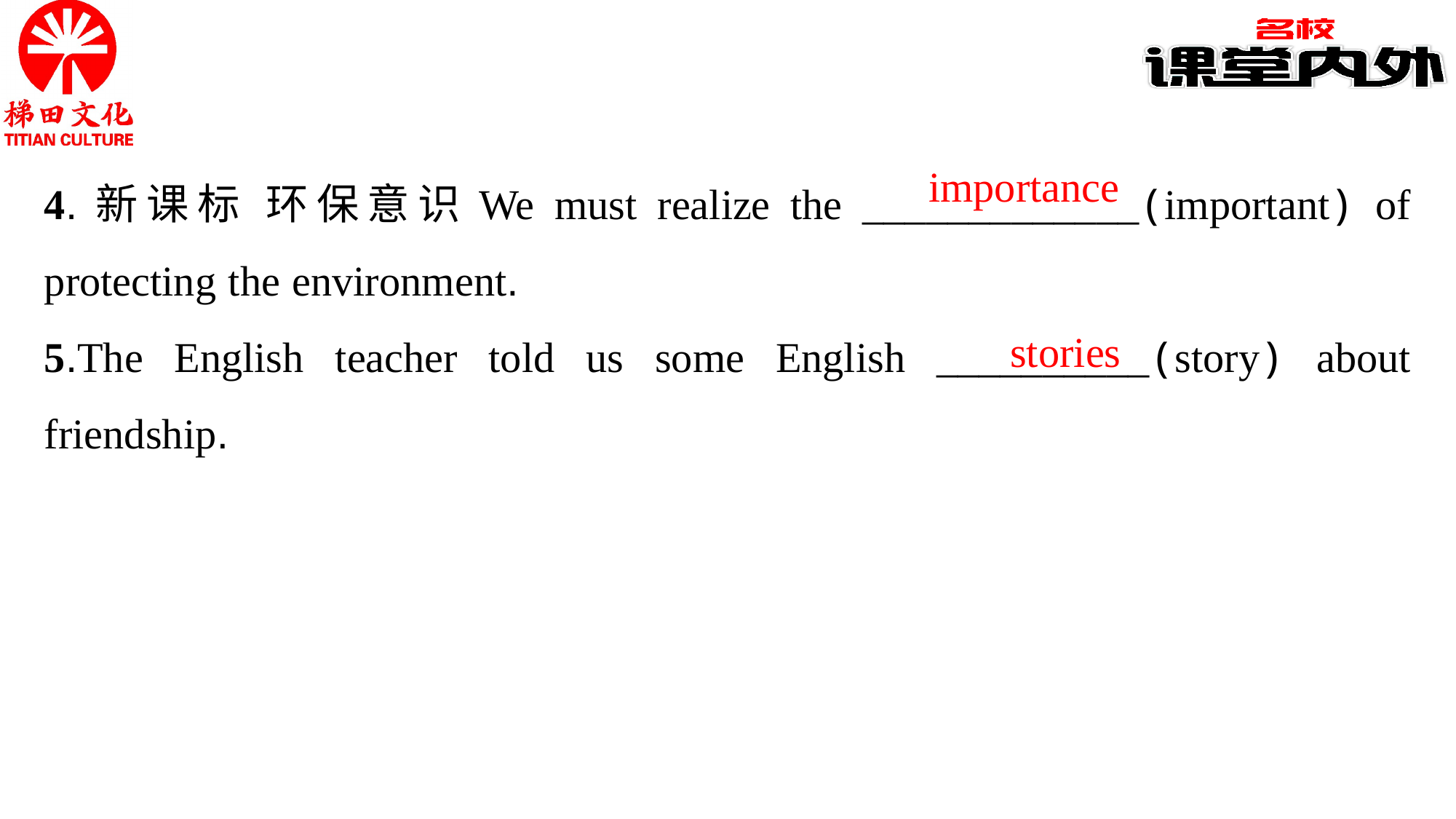

4.新课标 环保意识We must realize the _____________(important) of protecting the environment.
5.The English teacher told us some English __________(story) about friendship.
importance
stories